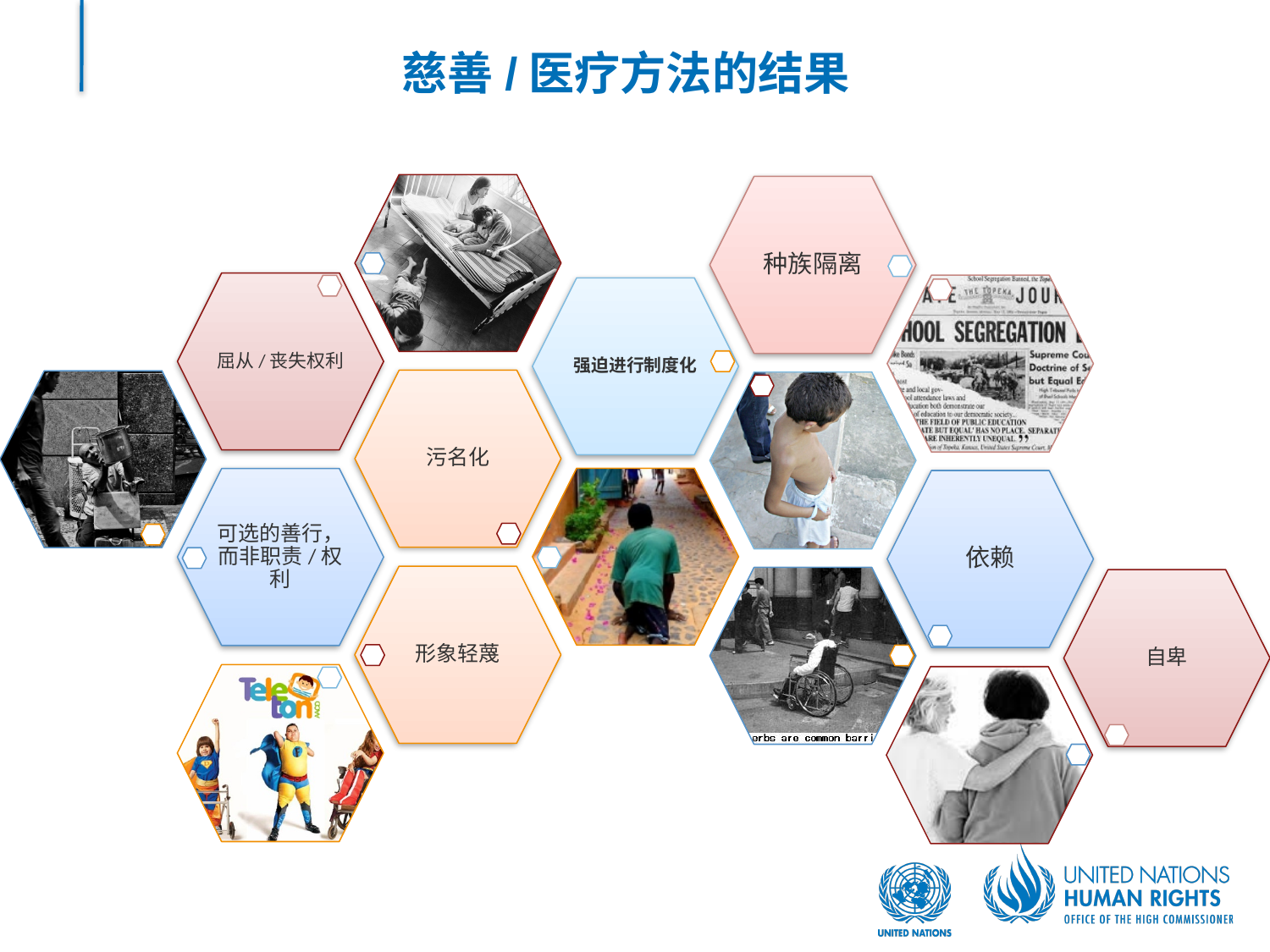

# 慈善/医疗方法的结果
可选的善行，而非职责/权利
污名化
屈从/丧失权利
强迫进行制度化
种族隔离
依赖
形象轻蔑
自卑